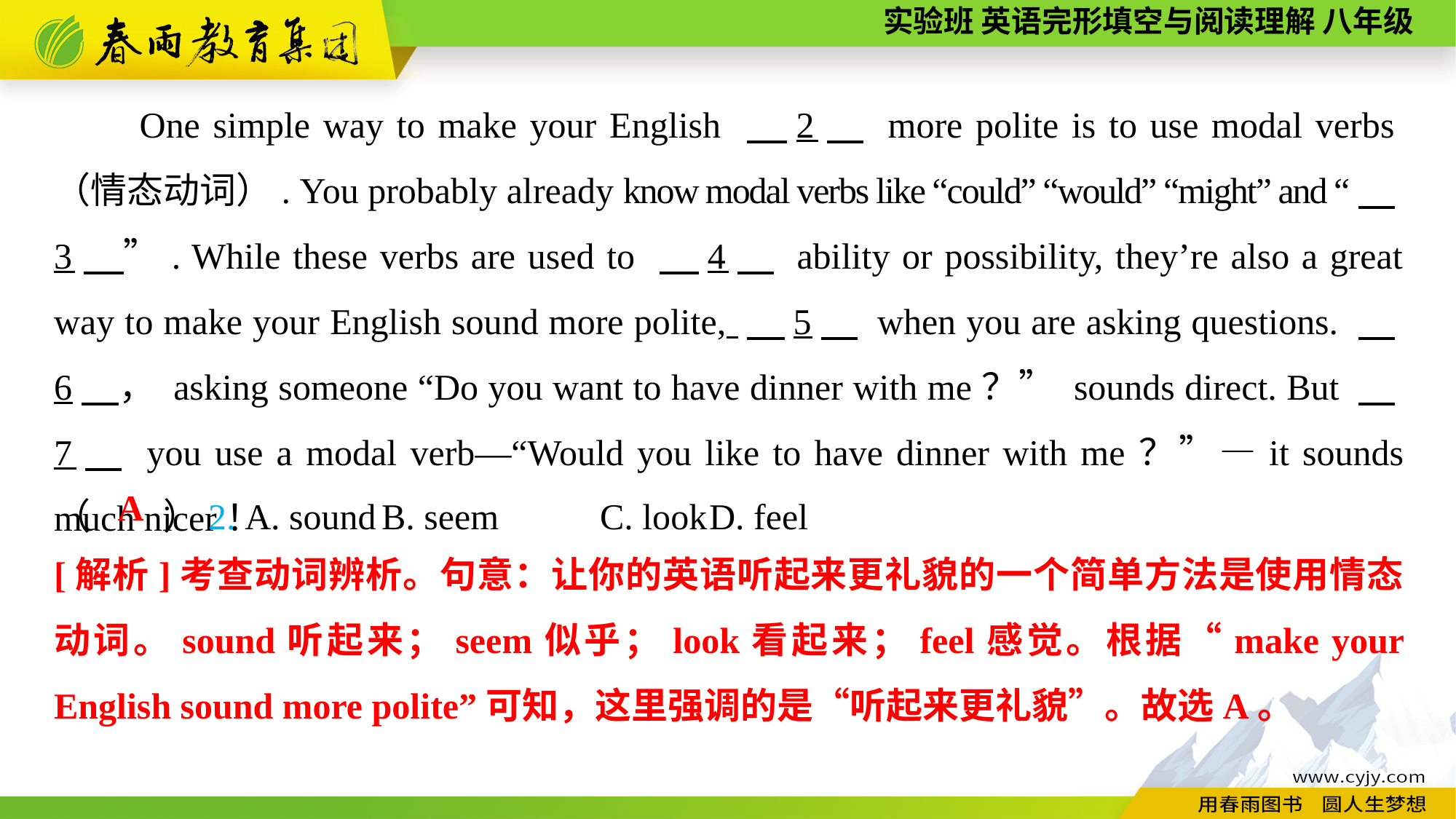

One simple way to make your English 　2　 more polite is to use modal verbs（情态动词）. You probably already know modal verbs like “could” “would” “might” and “　3　”. While these verbs are used to 　4　 ability or possibility, they’re also a great way to make your English sound more polite, 　5　 when you are asking questions. 　6　， asking someone “Do you want to have dinner with me？” sounds direct. But 　7　 you use a modal verb—“Would you like to have dinner with me？”—it sounds much nicer！
（　　）2. A. sound	B. seem	C. look	D. feel
A
[解析]考查动词辨析。句意：让你的英语听起来更礼貌的一个简单方法是使用情态动词。sound听起来；seem似乎；look看起来；feel感觉。根据“make your English sound more polite”可知，这里强调的是“听起来更礼貌”。故选A。